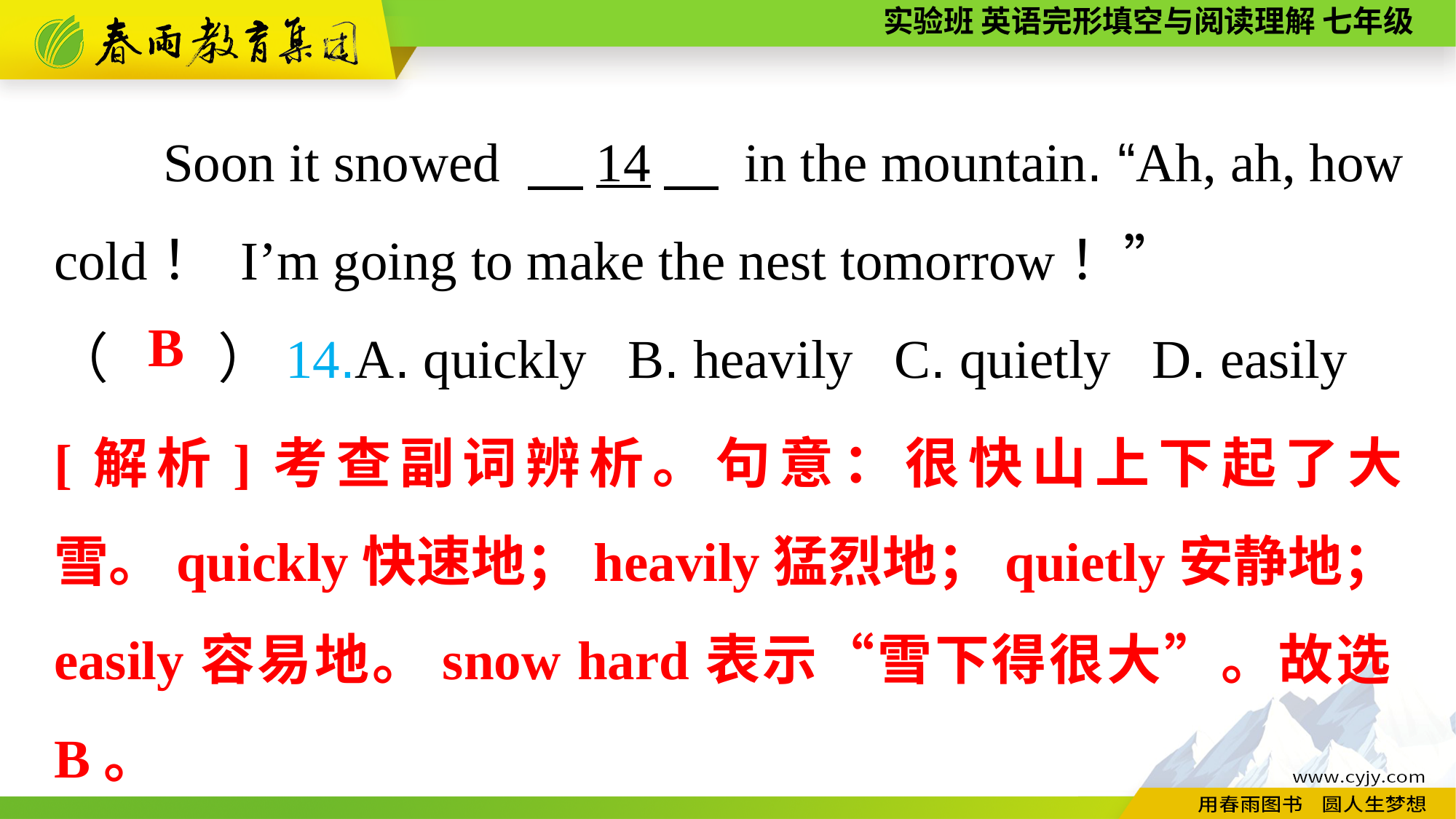

Soon it snowed 　14　 in the mountain. “Ah, ah, how cold！ I’m going to make the nest tomorrow！”
（　　）14.A. quickly   B. heavily   C. quietly   D. easily
B
[解析]考查副词辨析。句意：很快山上下起了大雪。quickly快速地；heavily猛烈地；quietly安静地；easily容易地。snow hard表示“雪下得很大”。故选B。